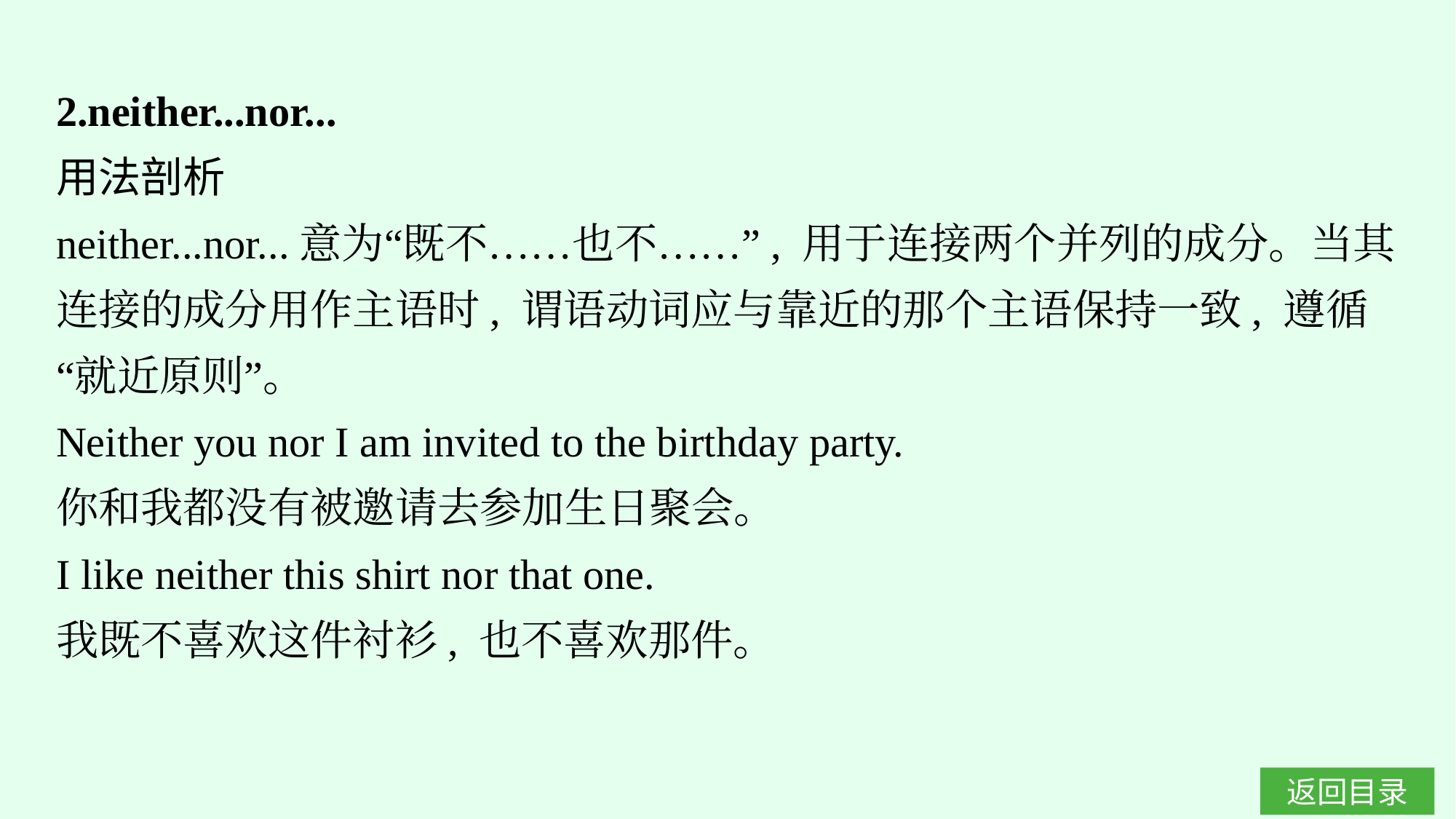

2.neither...nor...
用法剖析
neither...nor...意为“既不……也不……”, 用于连接两个并列的成分。当其连接的成分用作主语时, 谓语动词应与靠近的那个主语保持一致, 遵循“就近原则”。
Neither you nor I am invited to the birthday party.
你和我都没有被邀请去参加生日聚会。
I like neither this shirt nor that one.
我既不喜欢这件衬衫, 也不喜欢那件。